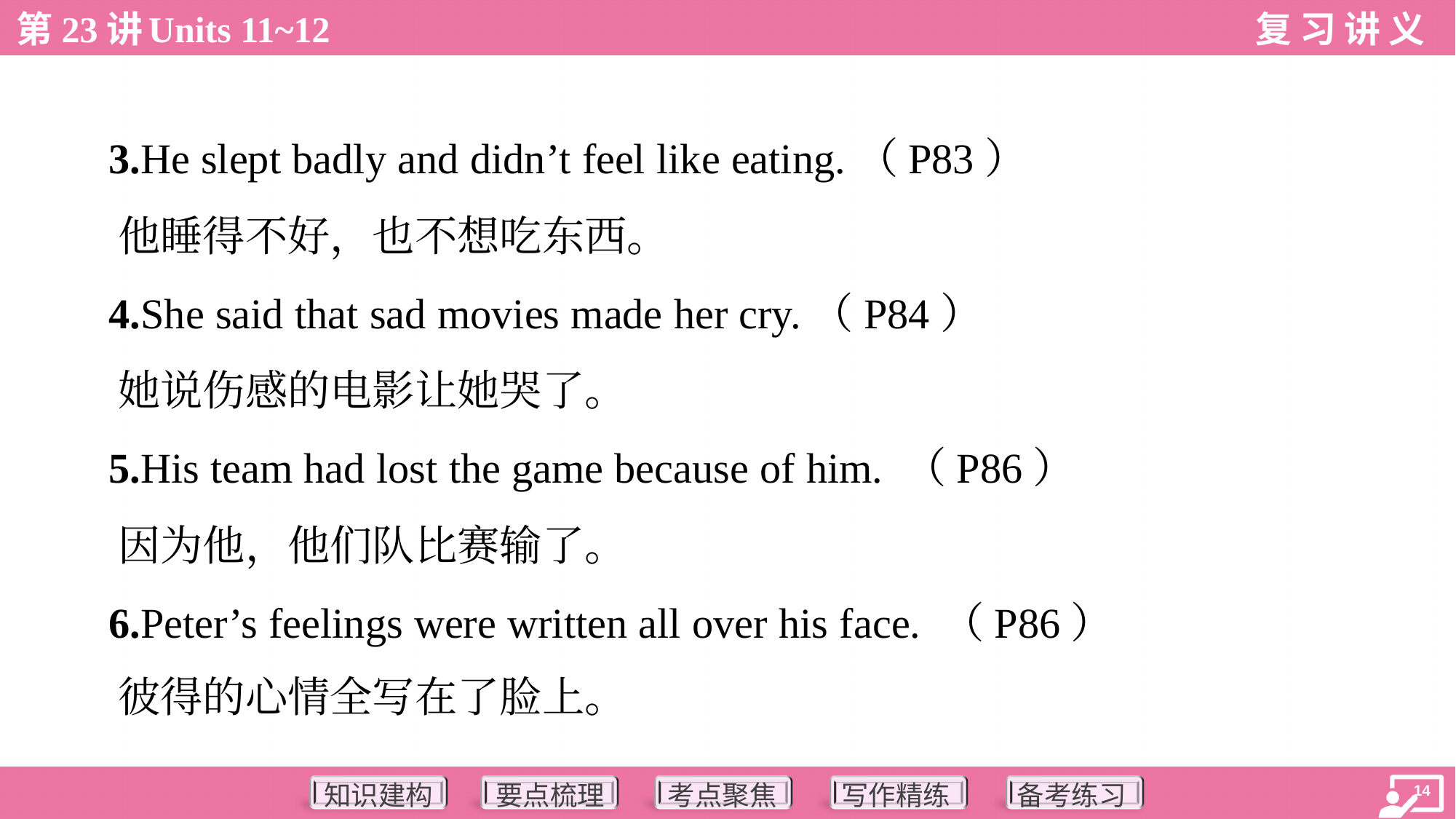

3.He slept badly and didn’t feel like eating.（P83）
    他睡得不好，也不想吃东西。
    4.She said that sad movies made her cry.（P84）
    她说伤感的电影让她哭了。
    5.His team had lost the game because of him. （P86）
    因为他，他们队比赛输了。
    6.Peter’s feelings were written all over his face. （P86）
    彼得的心情全写在了脸上。